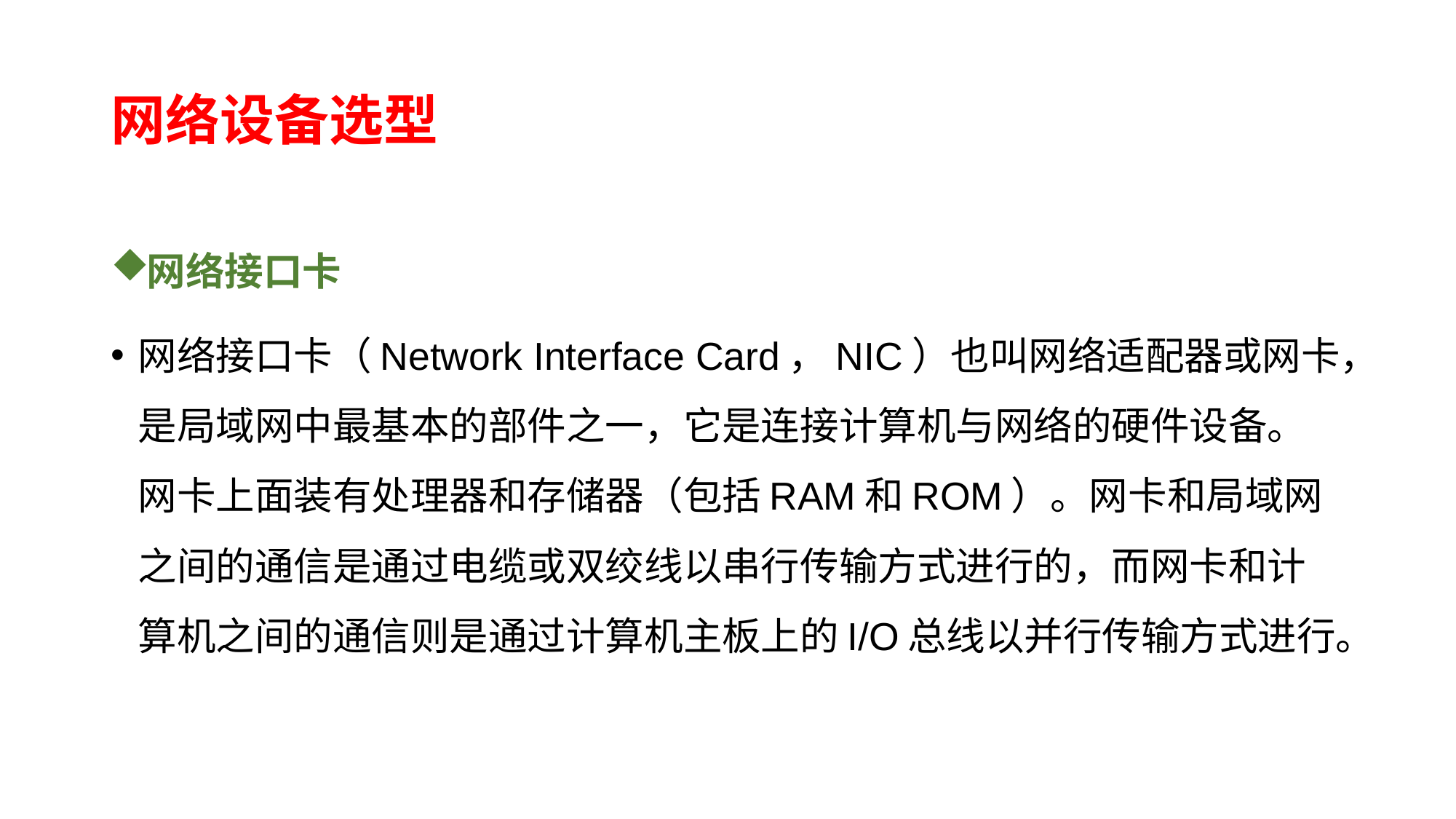

# 网络设备选型
网络接口卡
网络接口卡（Network Interface Card，NIC）也叫网络适配器或网卡，是局域网中最基本的部件之一，它是连接计算机与网络的硬件设备。网卡上面装有处理器和存储器（包括RAM和ROM）。网卡和局域网之间的通信是通过电缆或双绞线以串行传输方式进行的，而网卡和计算机之间的通信则是通过计算机主板上的I/O总线以并行传输方式进行。